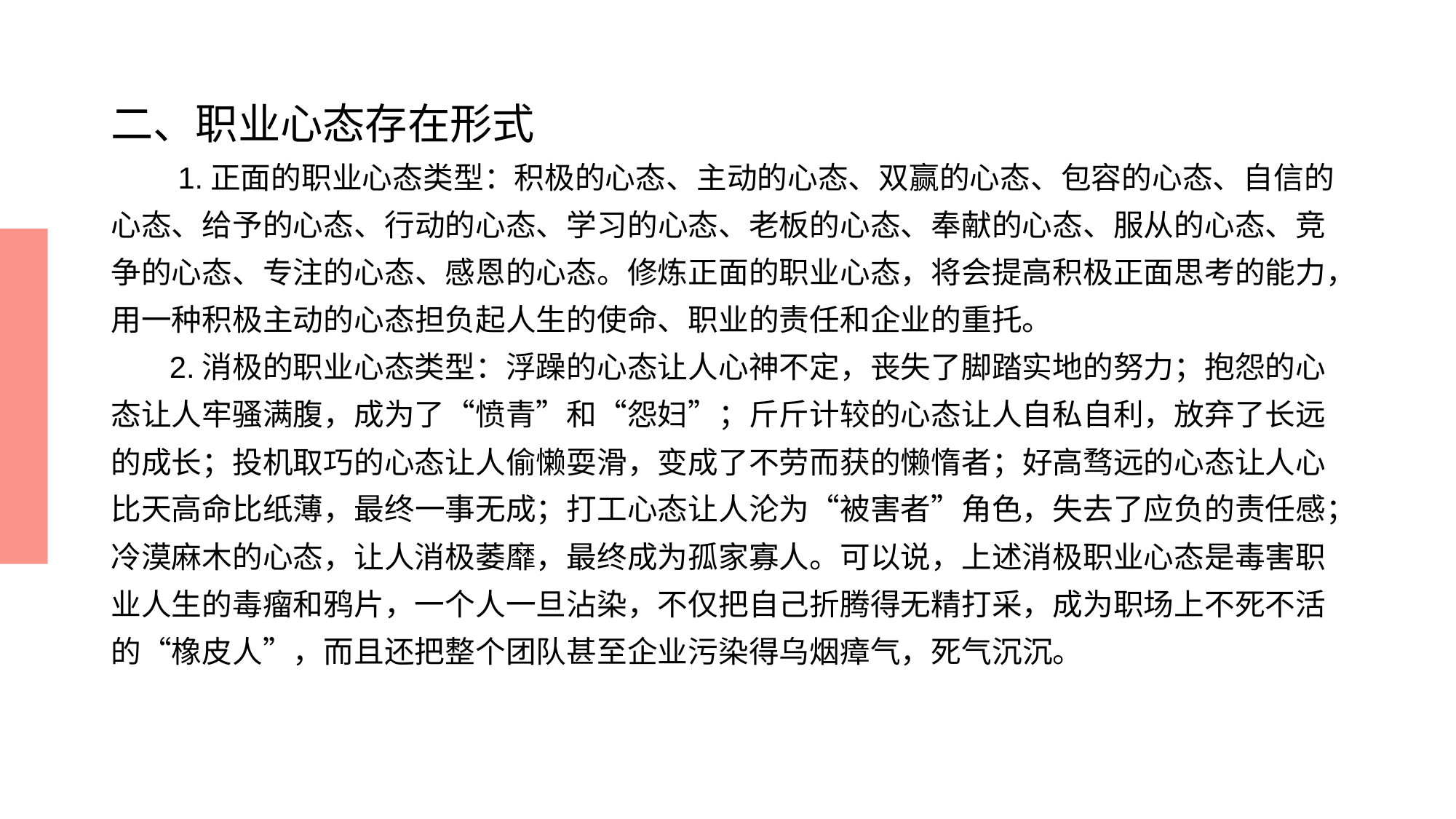

# 二、职业心态存在形式
        1.正面的职业心态类型：积极的心态、主动的心态、双赢的心态、包容的心态、自信的心态、给予的心态、行动的心态、学习的心态、老板的心态、奉献的心态、服从的心态、竞争的心态、专注的心态、感恩的心态。修炼正面的职业心态，将会提高积极正面思考的能力，用一种积极主动的心态担负起人生的使命、职业的责任和企业的重托。
       2.消极的职业心态类型：浮躁的心态让人心神不定，丧失了脚踏实地的努力；抱怨的心态让人牢骚满腹，成为了“愤青”和“怨妇”；斤斤计较的心态让人自私自利，放弃了长远的成长；投机取巧的心态让人偷懒耍滑，变成了不劳而获的懒惰者；好高骛远的心态让人心比天高命比纸薄，最终一事无成；打工心态让人沦为“被害者”角色，失去了应负的责任感；冷漠麻木的心态，让人消极萎靡，最终成为孤家寡人。可以说，上述消极职业心态是毒害职业人生的毒瘤和鸦片，一个人一旦沾染，不仅把自己折腾得无精打采，成为职场上不死不活的“橡皮人”，而且还把整个团队甚至企业污染得乌烟瘴气，死气沉沉。